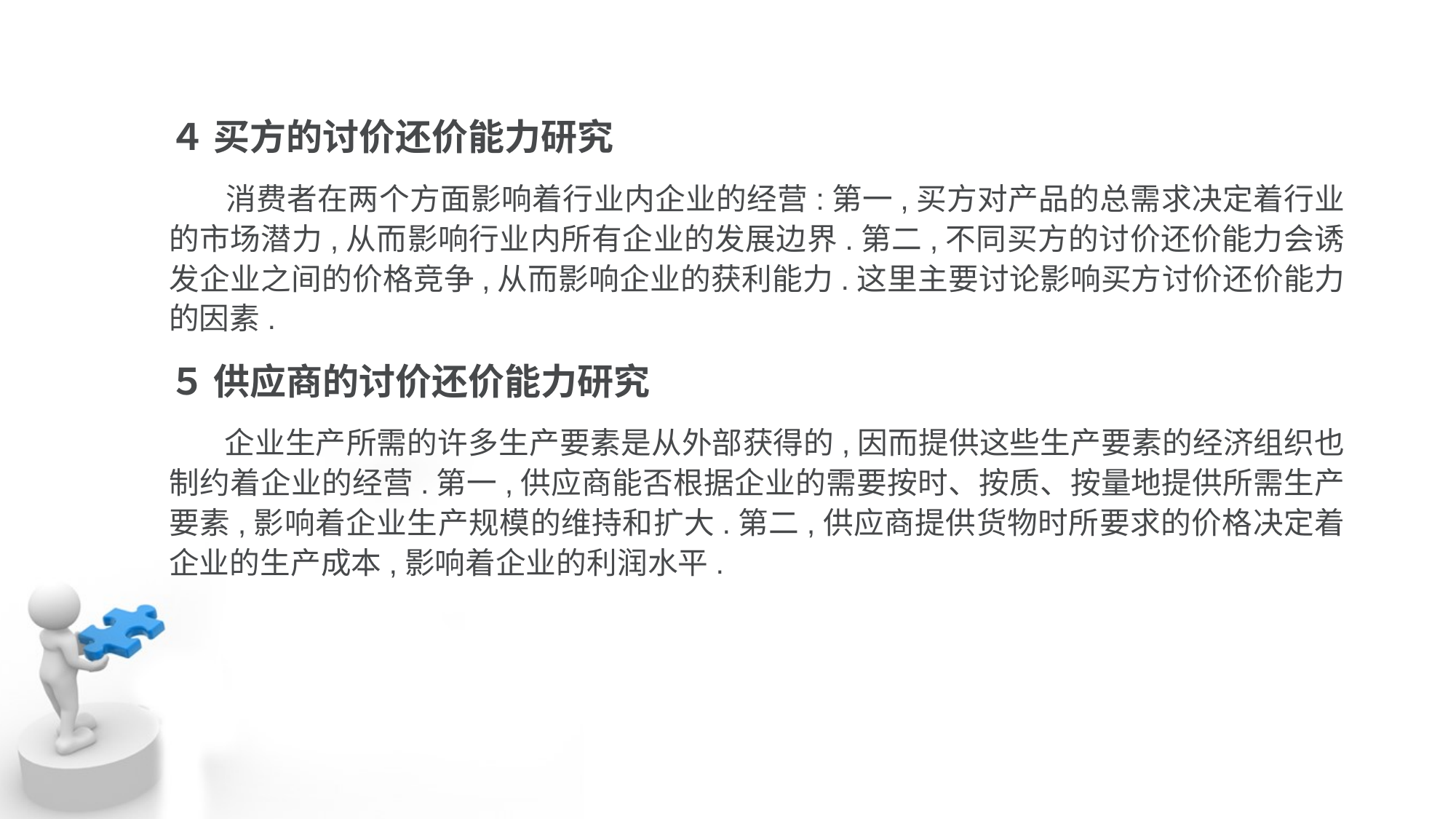

４ 买方的讨价还价能力研究
       消费者在两个方面影响着行业内企业的经营:第一,买方对产品的总需求决定着行业 的市场潜力,从而影响行业内所有企业的发展边界.第二,不同买方的讨价还价能力会诱 发企业之间的价格竞争,从而影响企业的获利能力.这里主要讨论影响买方讨价还价能力 的因素.
５ 供应商的讨价还价能力研究
       企业生产所需的许多生产要素是从外部获得的,因而提供这些生产要素的经济组织也 制约着企业的经营.第一,供应商能否根据企业的需要按时、按质、按量地提供所需生产 要素,影响着企业生产规模的维持和扩大.第二,供应商提供货物时所要求的价格决定着 企业的生产成本,影响着企业的利润水平.